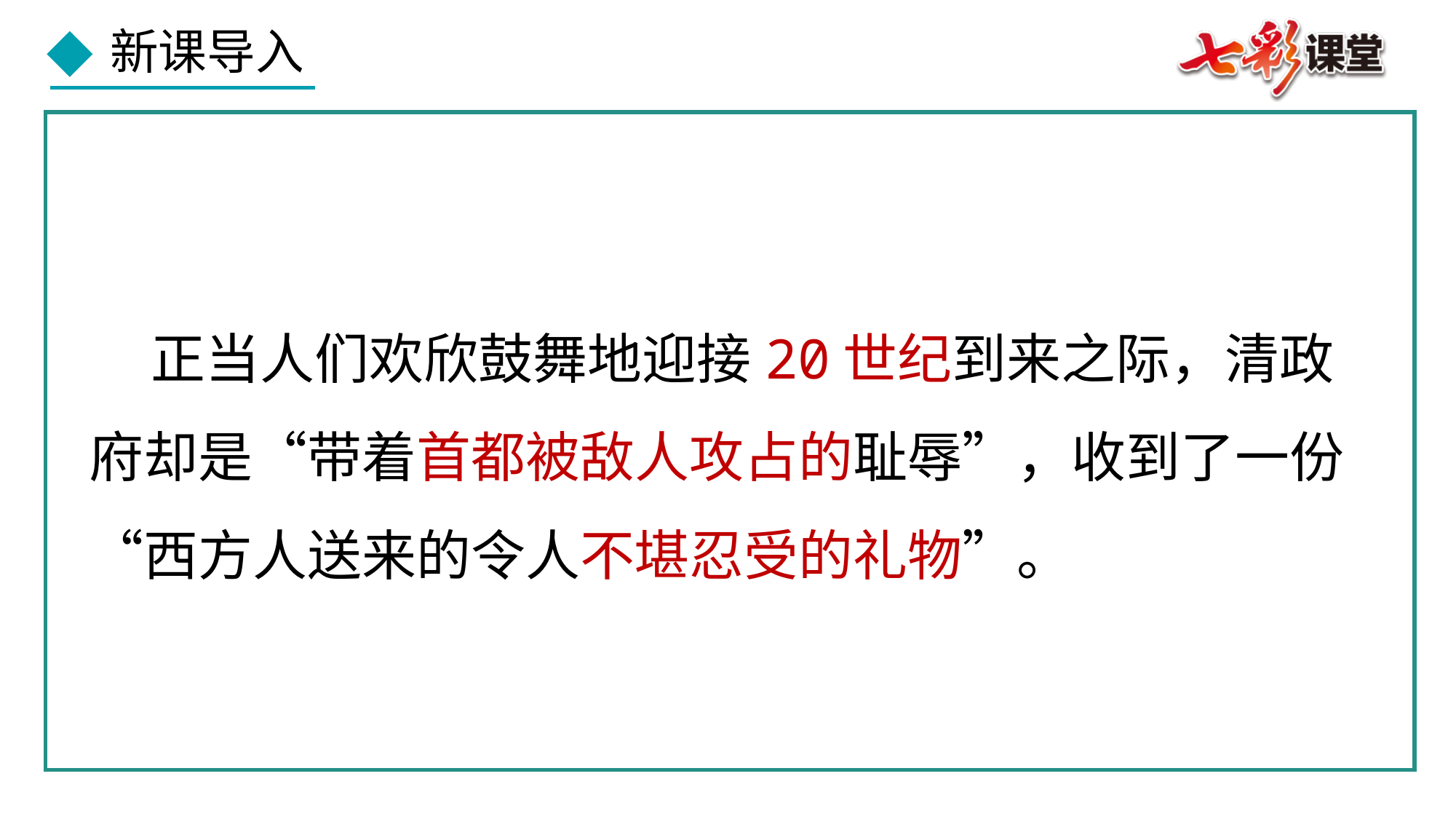

正当人们欢欣鼓舞地迎接20世纪到来之际，清政府却是“带着首都被敌人攻占的耻辱”，收到了一份“西方人送来的令人不堪忍受的礼物”。